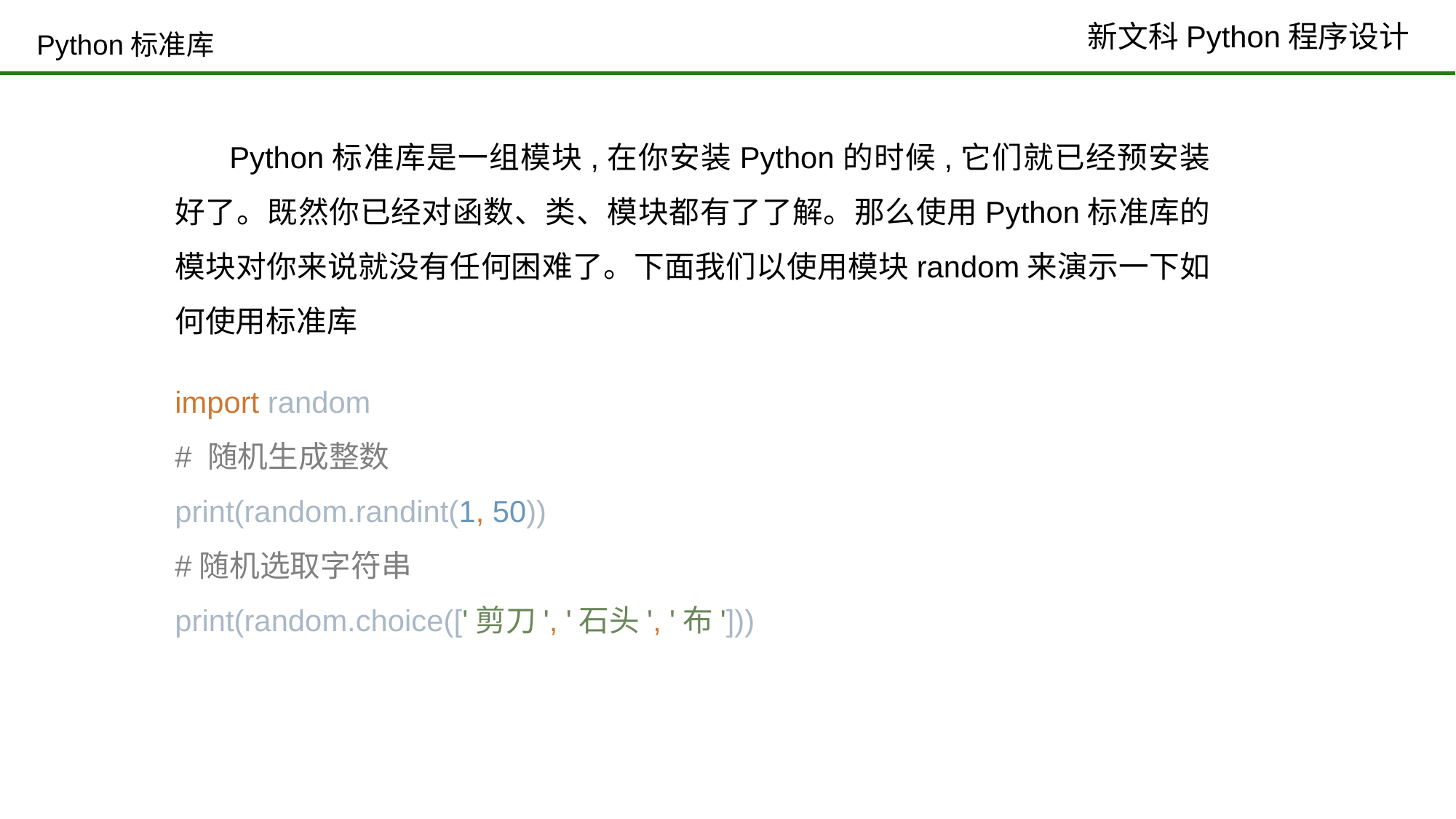

# Python标准库
Python标准库是一组模块,在你安装Python的时候,它们就已经预安装好了。既然你已经对函数、类、模块都有了了解。那么使用Python标准库的模块对你来说就没有任何困难了。下面我们以使用模块random来演示一下如何使用标准库
import random
# 随机生成整数
print(random.randint(1, 50))
#随机选取字符串
print(random.choice(['剪刀', '石头', '布']))